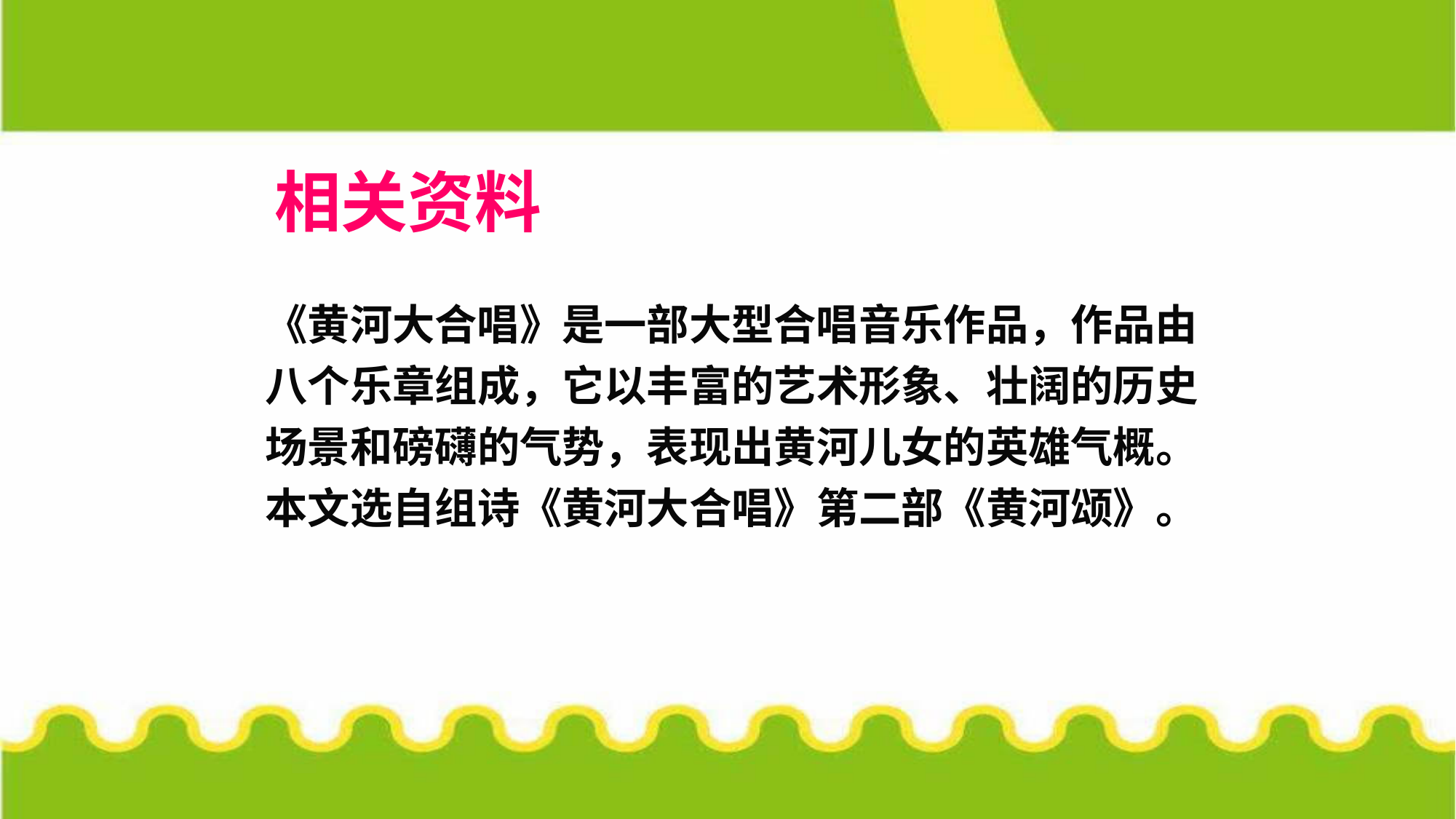

相关资料
《黄河大合唱》是一部大型合唱音乐作品，作品由八个乐章组成，它以丰富的艺术形象、壮阔的历史场景和磅礴的气势，表现出黄河儿女的英雄气概。本文选自组诗《黄河大合唱》第二部《黄河颂》。